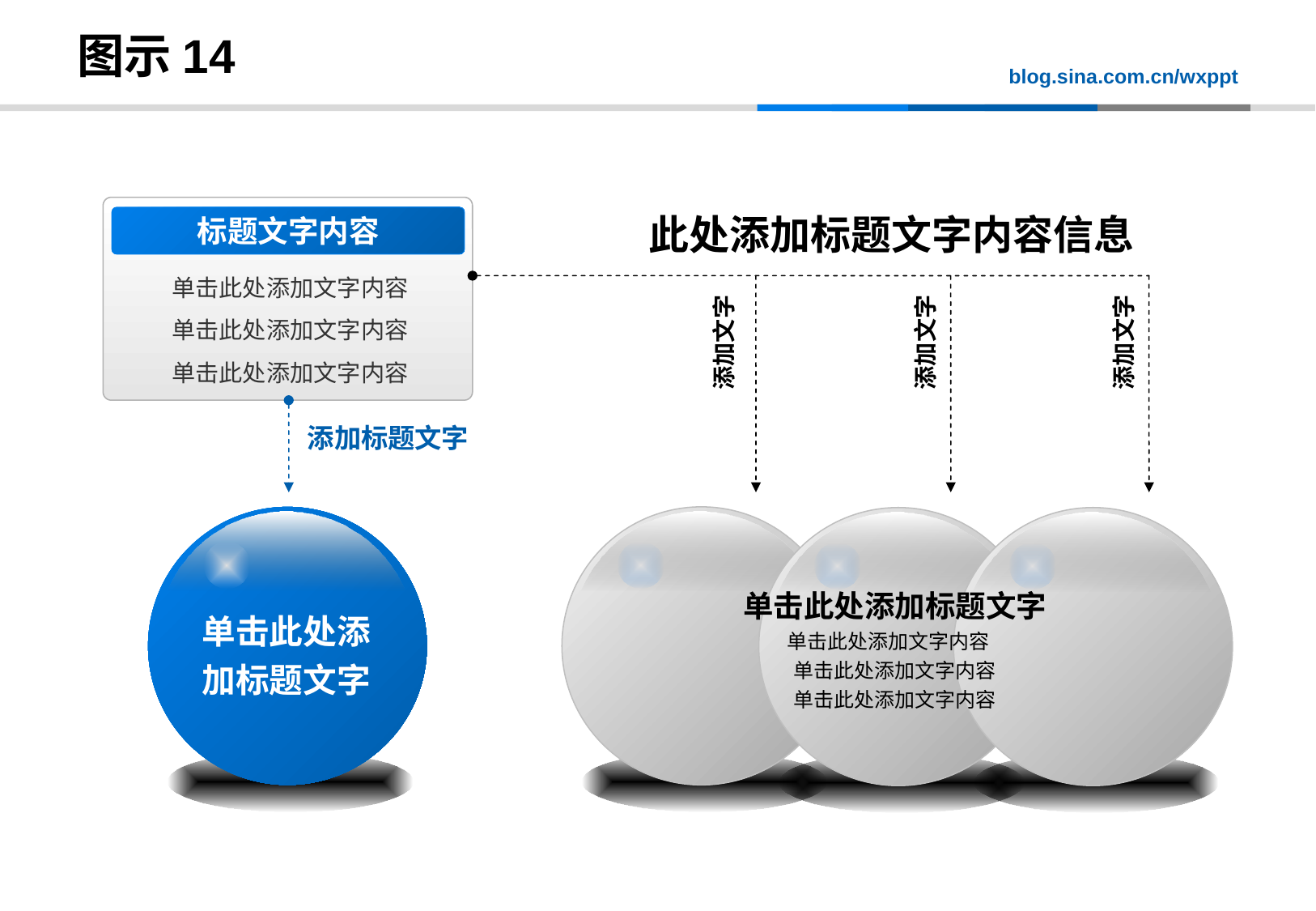

# 图示14

标题文字内容
此处添加标题文字内容信息
单击此处添加文字内容
单击此处添加文字内容
单击此处添加文字内容

添加文字
添加文字
添加文字

添加标题文字

单击此处添加标题文字
单击此处添加文字内容
单击此处添加文字内容
单击此处添加文字内容
单击此处添
加标题文字